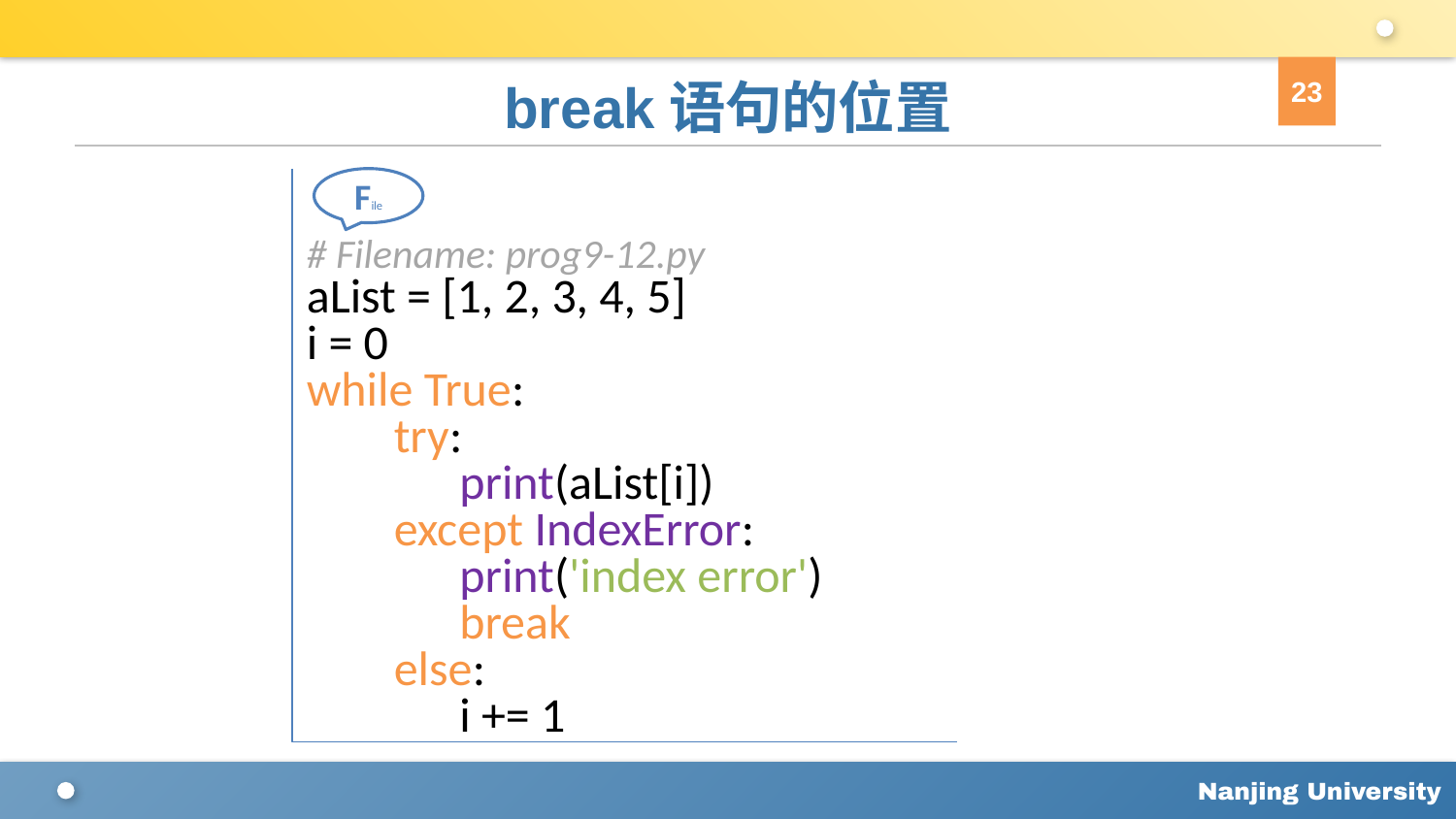

23
# break语句的位置

# Filename: prog9-12.py
aList = [1, 2, 3, 4, 5]
i = 0
while True:
        try:
              print(aList[i])
        except IndexError:
              print('index error')
              break
        else:
              i += 1
File